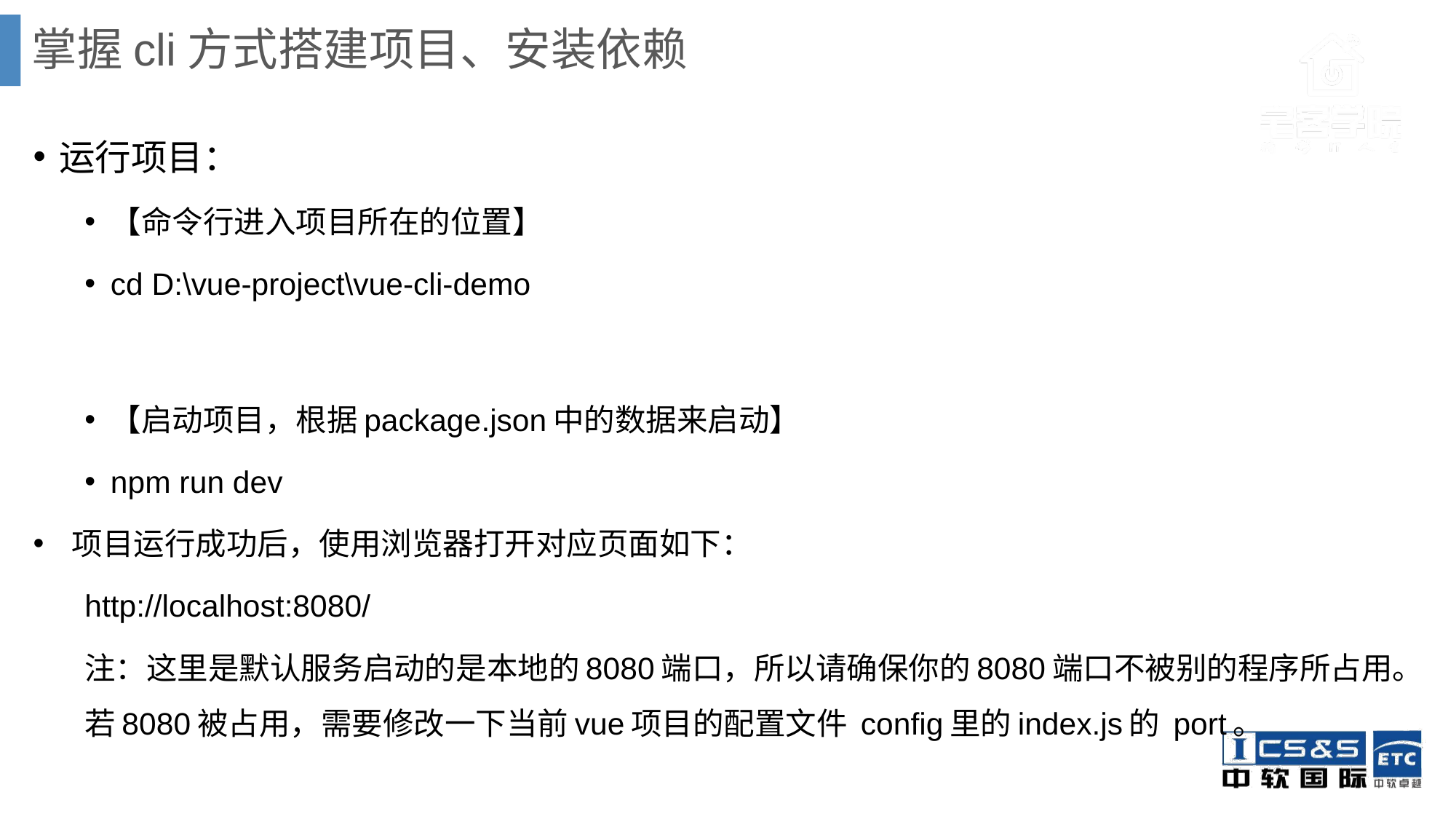

# 掌握cli方式搭建项目、安装依赖
运行项目：
【命令行进入项目所在的位置】
cd D:\vue-project\vue-cli-demo

【启动项目，根据package.json中的数据来启动】
npm run dev
项目运行成功后，使用浏览器打开对应页面如下：
http://localhost:8080/
注：这里是默认服务启动的是本地的8080端口，所以请确保你的8080端口不被别的程序所占用。若8080被占用，需要修改一下当前vue项目的配置文件 config里的index.js的 port。